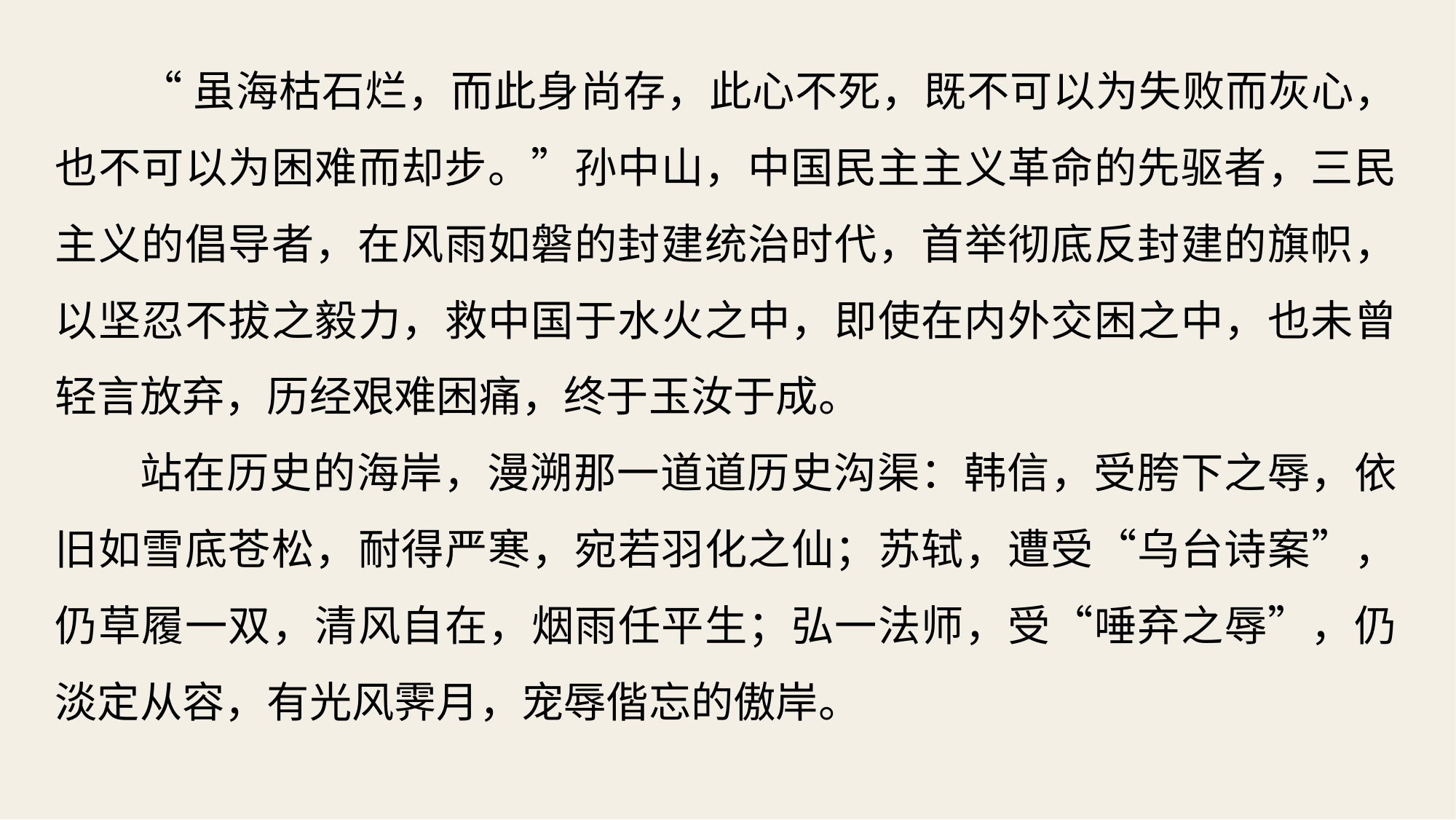

“虽海枯石烂，而此身尚存，此心不死，既不可以为失败而灰心，也不可以为困难而却步。”孙中山，中国民主主义革命的先驱者，三民主义的倡导者，在风雨如磐的封建统治时代，首举彻底反封建的旗帜，以坚忍不拔之毅力，救中国于水火之中，即使在内外交困之中，也未曾轻言放弃，历经艰难困痛，终于玉汝于成。
站在历史的海岸，漫溯那一道道历史沟渠：韩信，受胯下之辱，依旧如雪底苍松，耐得严寒，宛若羽化之仙；苏轼，遭受“乌台诗案”，仍草履一双，清风自在，烟雨任平生；弘一法师，受“唾弃之辱”，仍淡定从容，有光风霁月，宠辱偕忘的傲岸。